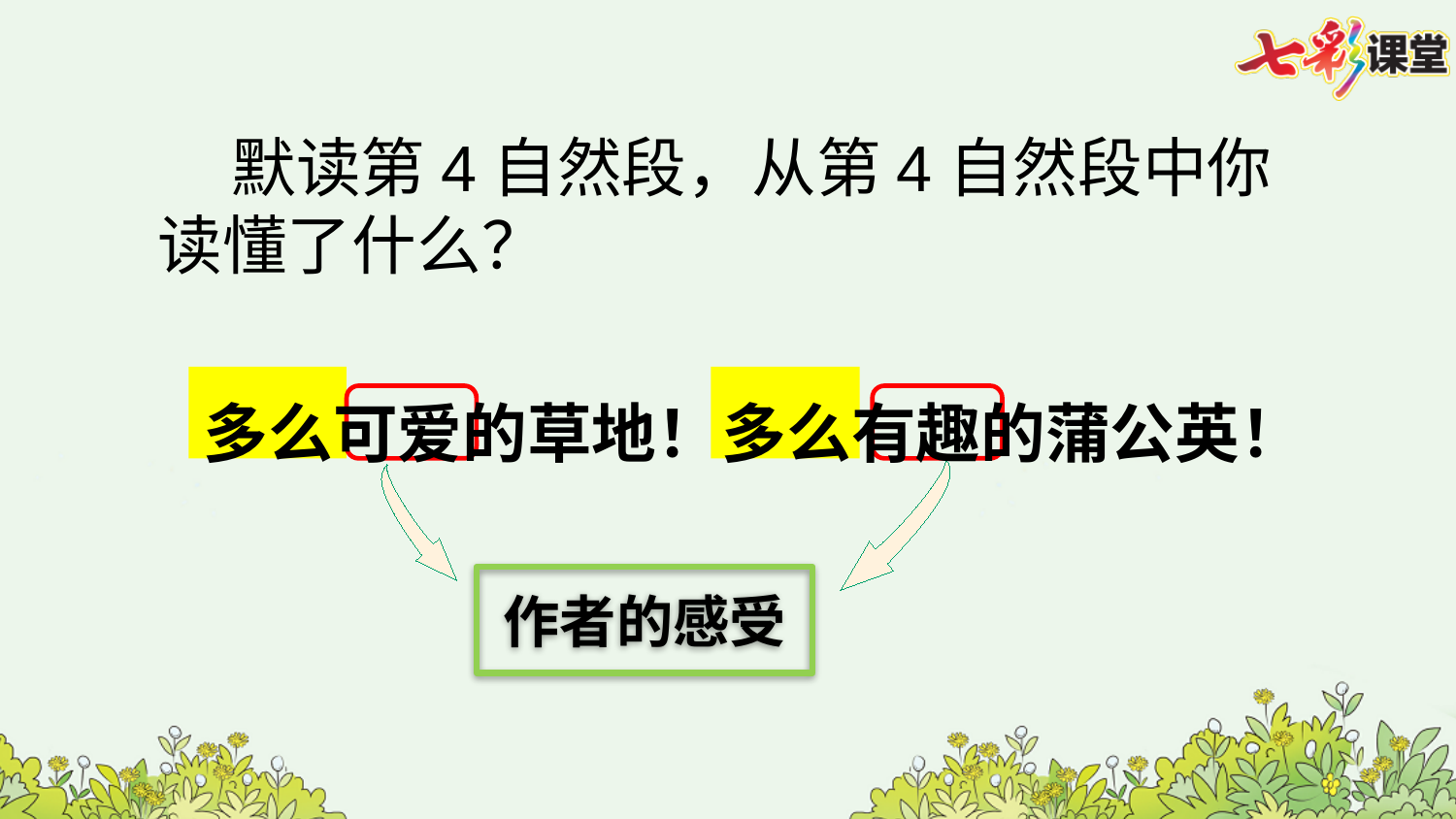

默读第4自然段，从第4自然段中你读懂了什么？
多么可爱的草地！多么有趣的蒲公英！

作者的感受